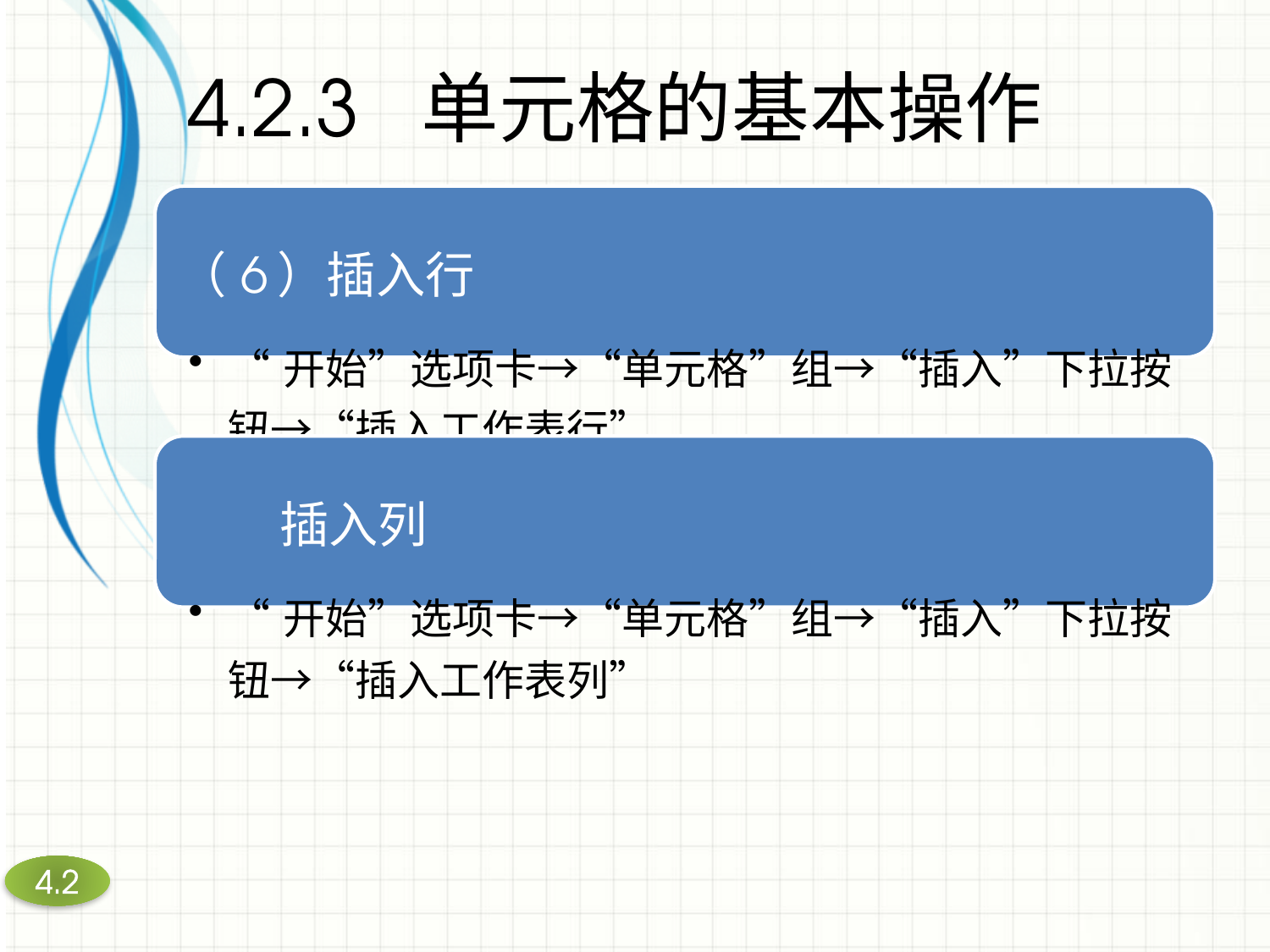

# 4.2.3  单元格的基本操作
（6）插入行
“开始”选项卡→“单元格”组→“插入”下拉按钮→“插入工作表行”
“开始”选项卡→“单元格”组→“插入”下拉按钮→“插入工作表列”
        插入列